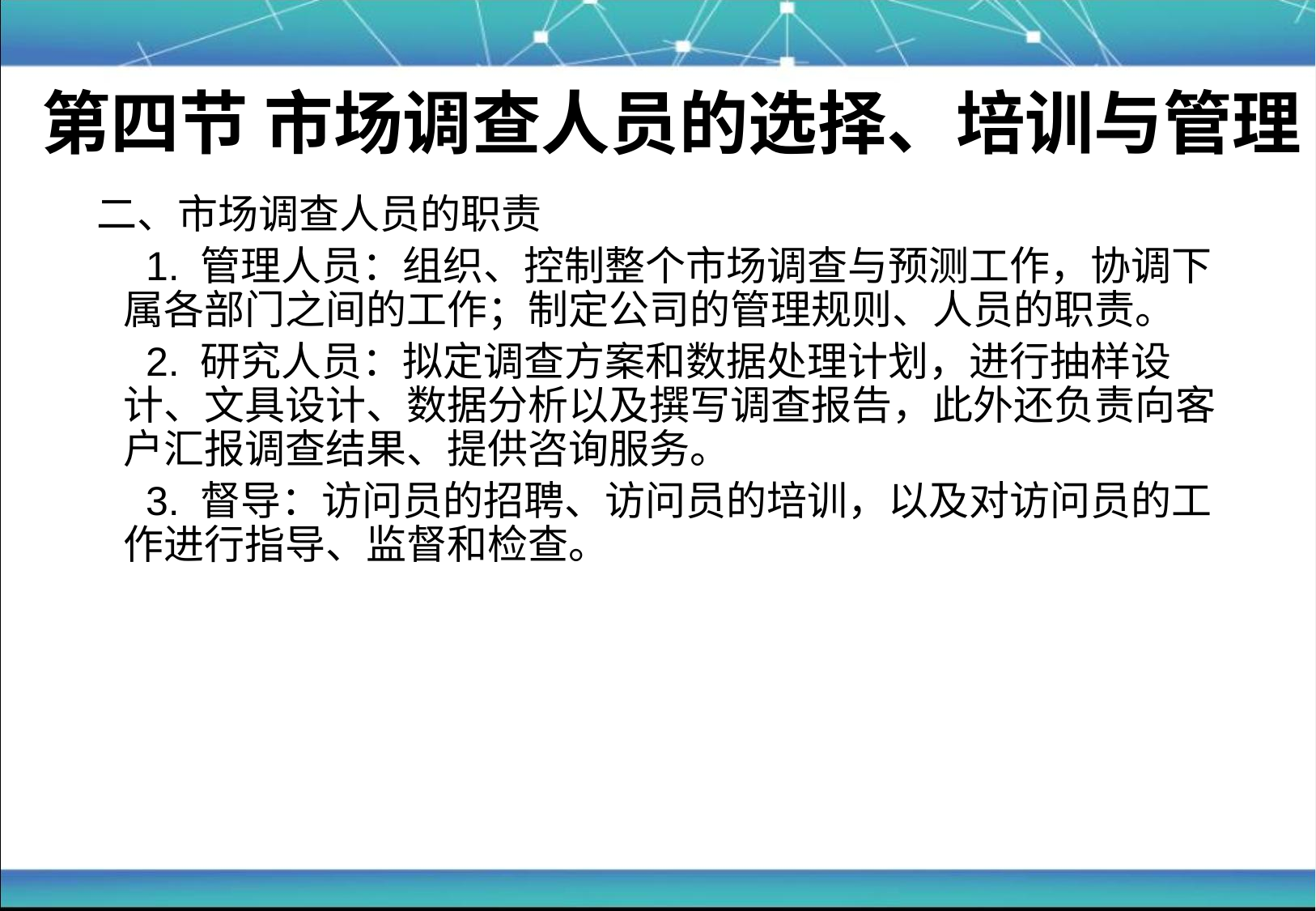

# 第四节 市场调查人员的选择、培训与管理
 二、市场调查人员的职责
      1. 管理人员：组织、控制整个市场调查与预测工作，协调下属各部门之间的工作；制定公司的管理规则、人员的职责。
      2. 研究人员：拟定调查方案和数据处理计划，进行抽样设计、文具设计、数据分析以及撰写调查报告，此外还负责向客户汇报调查结果、提供咨询服务。
      3. 督导：访问员的招聘、访问员的培训，以及对访问员的工作进行指导、监督和检查。